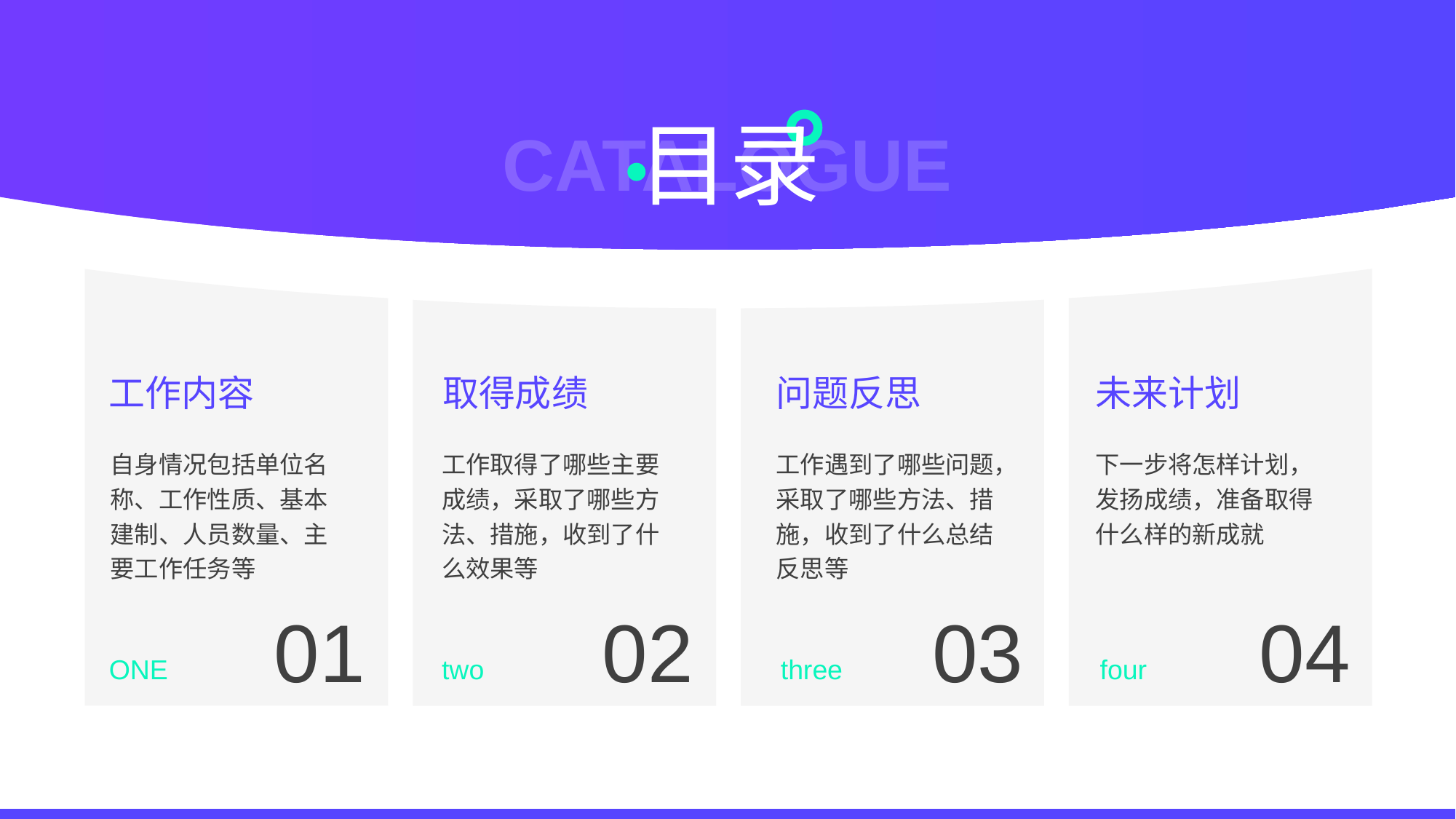

目录

CATALOGUE

工作内容
取得成绩
问题反思
未来计划
自身情况包括单位名称、工作性质、基本建制、人员数量、主要工作任务等
工作取得了哪些主要成绩，采取了哪些方法、措施，收到了什么效果等
工作遇到了哪些问题，采取了哪些方法、措施，收到了什么总结反思等
下一步将怎样计划，发扬成绩，准备取得什么样的新成就
01
02
03
04
ONE
two
three
four